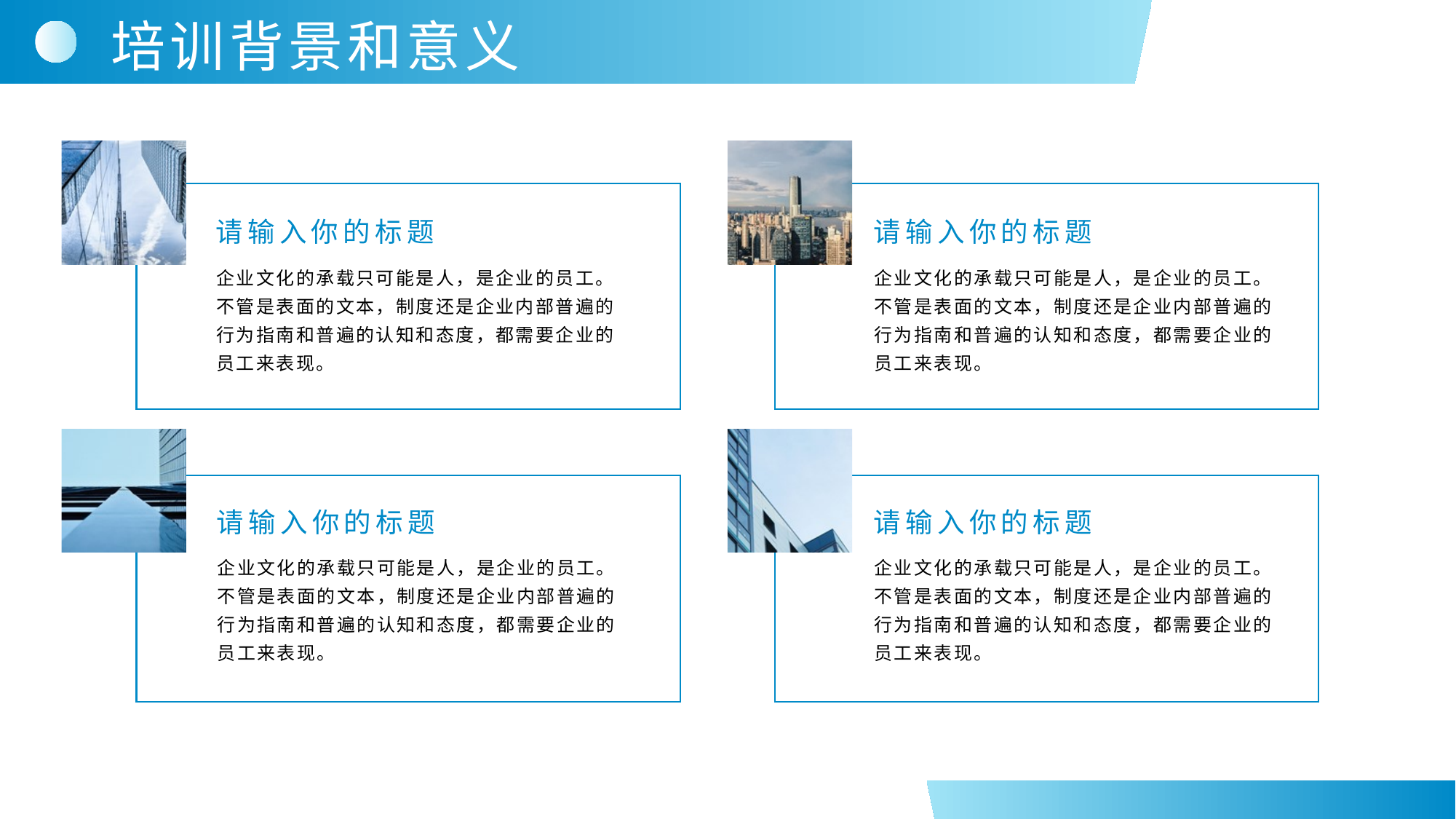

培训背景和意义

请输入你的标题
请输入你的标题
企业文化的承载只可能是人，是企业的员工。不管是表面的文本，制度还是企业内部普遍的行为指南和普遍的认知和态度，都需要企业的员工来表现。
企业文化的承载只可能是人，是企业的员工。不管是表面的文本，制度还是企业内部普遍的行为指南和普遍的认知和态度，都需要企业的员工来表现。

请输入你的标题
请输入你的标题
企业文化的承载只可能是人，是企业的员工。不管是表面的文本，制度还是企业内部普遍的行为指南和普遍的认知和态度，都需要企业的员工来表现。
企业文化的承载只可能是人，是企业的员工。不管是表面的文本，制度还是企业内部普遍的行为指南和普遍的认知和态度，都需要企业的员工来表现。